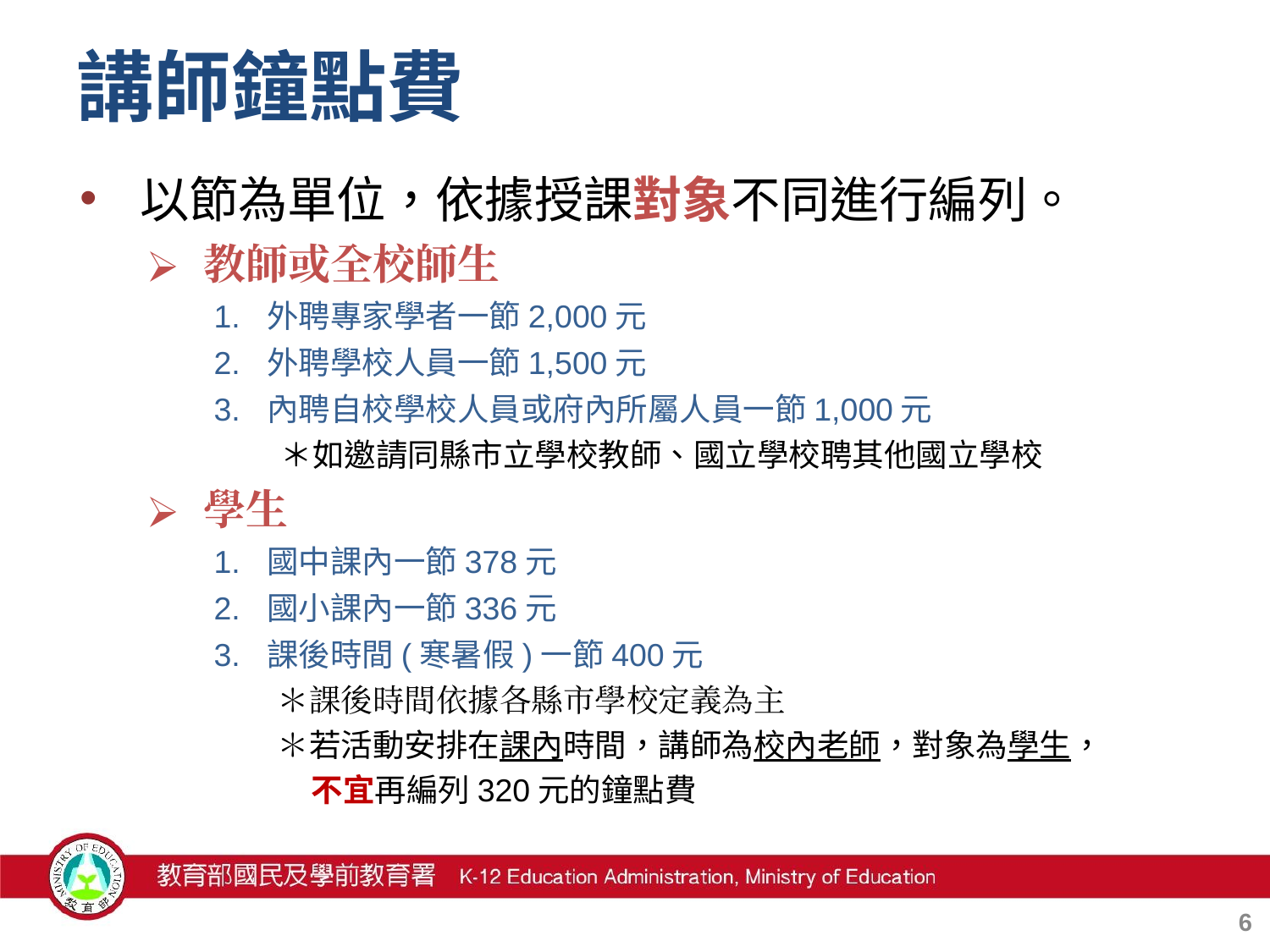

# 講師鐘點費
以節為單位，依據授課對象不同進行編列。
教師或全校師生
外聘專家學者一節2,000元
外聘學校人員一節1,500元
內聘自校學校人員或府內所屬人員一節1,000元
＊如邀請同縣市立學校教師、國立學校聘其他國立學校
學生
國中課內一節378元
國小課內一節336元
課後時間(寒暑假)一節400元
＊課後時間依據各縣市學校定義為主
＊若活動安排在課內時間，講師為校內老師，對象為學生，
不宜再編列320元的鐘點費

6